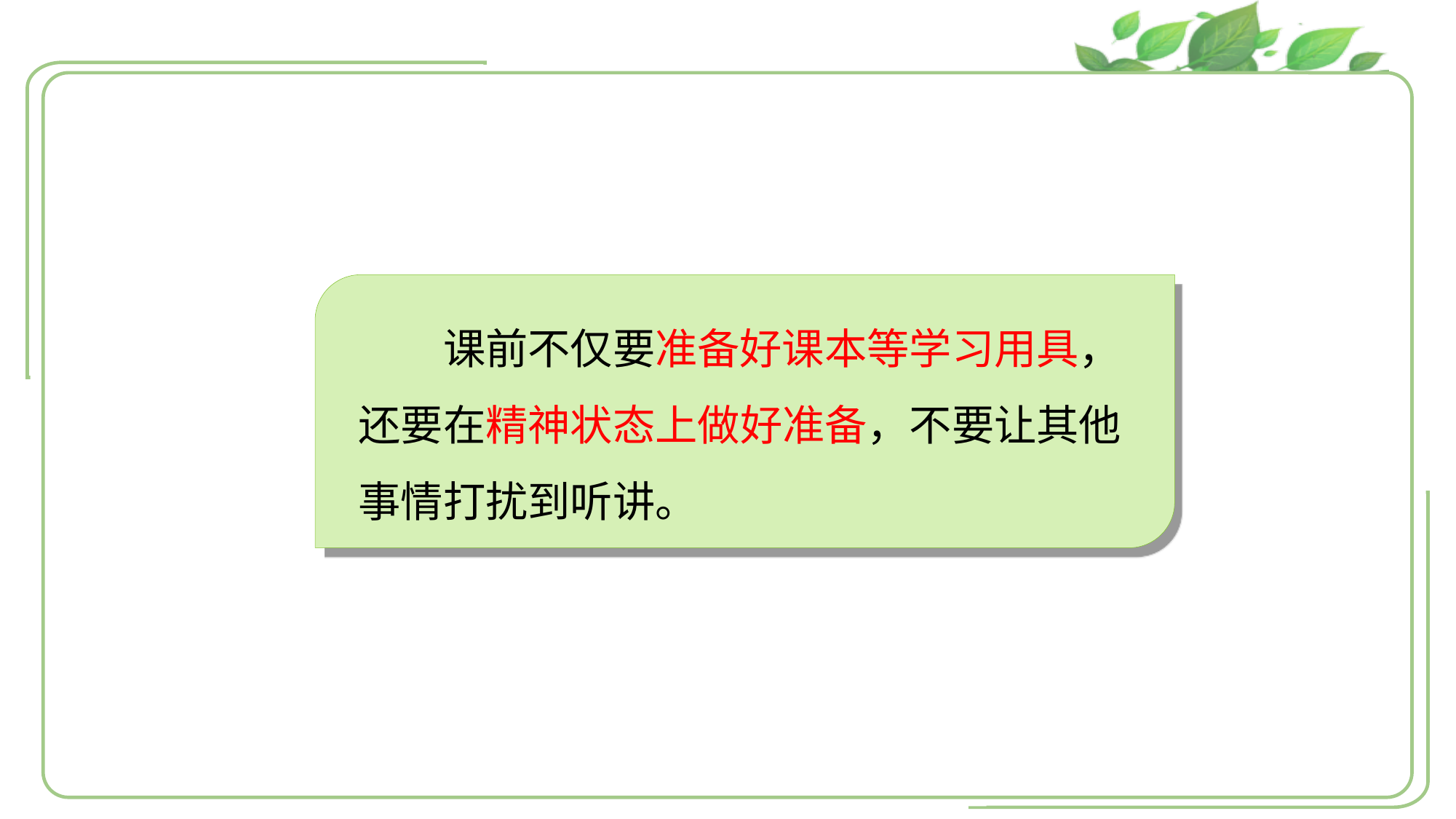

课前不仅要准备好课本等学习用具，还要在精神状态上做好准备，不要让其他事情打扰到听讲。